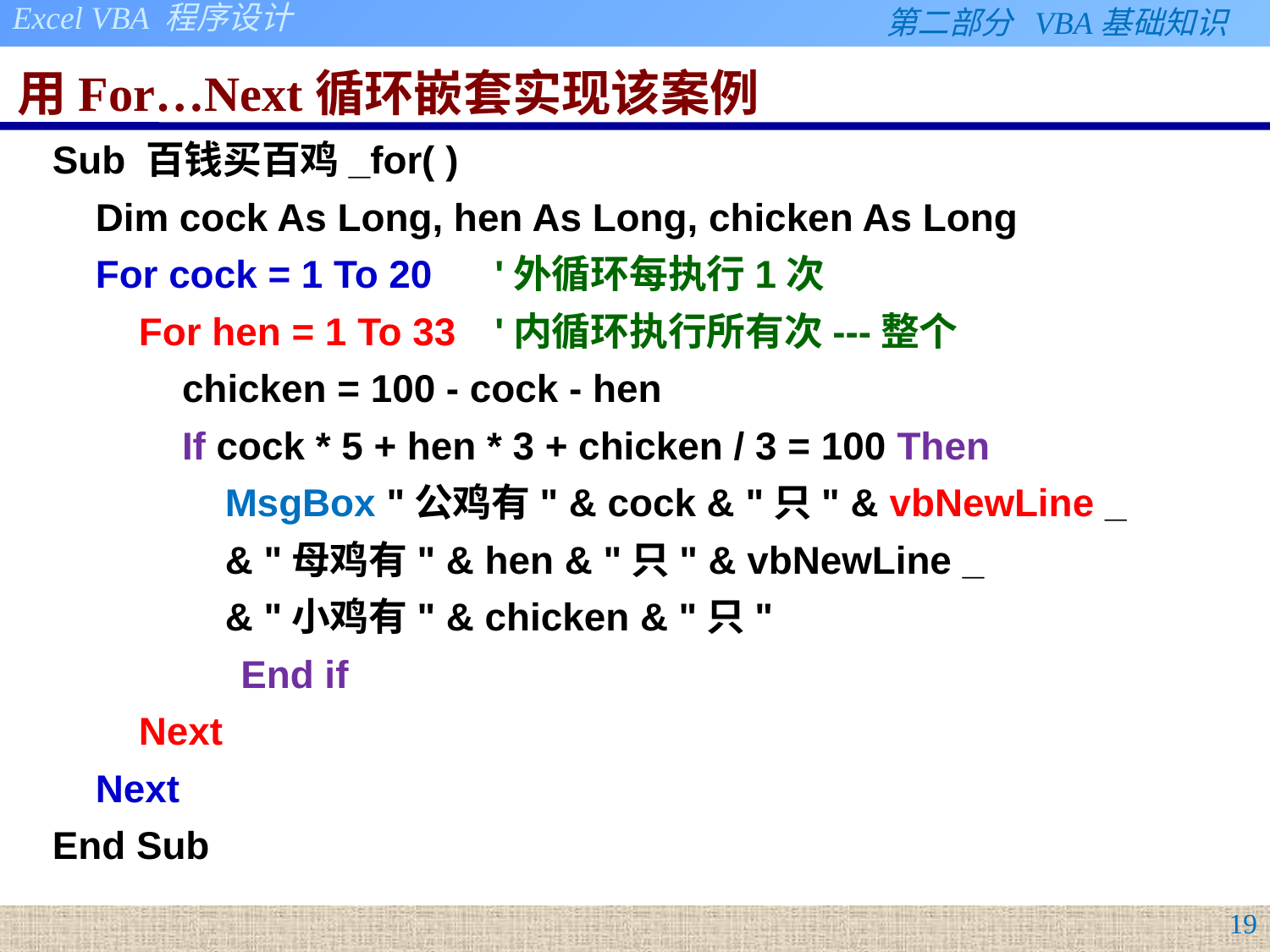

# 用For…Next循环嵌套实现该案例
Sub 百钱买百鸡_for( )
    Dim cock As Long, hen As Long, chicken As Long
    For cock = 1 To 20	 '外循环每执行1次
        For hen = 1 To 33	 '内循环执行所有次---整个
            chicken = 100 - cock - hen
            If cock * 5 + hen * 3 + chicken / 3 = 100 Then
                MsgBox "公鸡有" & cock & "只" & vbNewLine _
                & "母鸡有" & hen & "只" & vbNewLine _
                & "小鸡有" & chicken & "只"
		 End if
        Next
    Next
End Sub